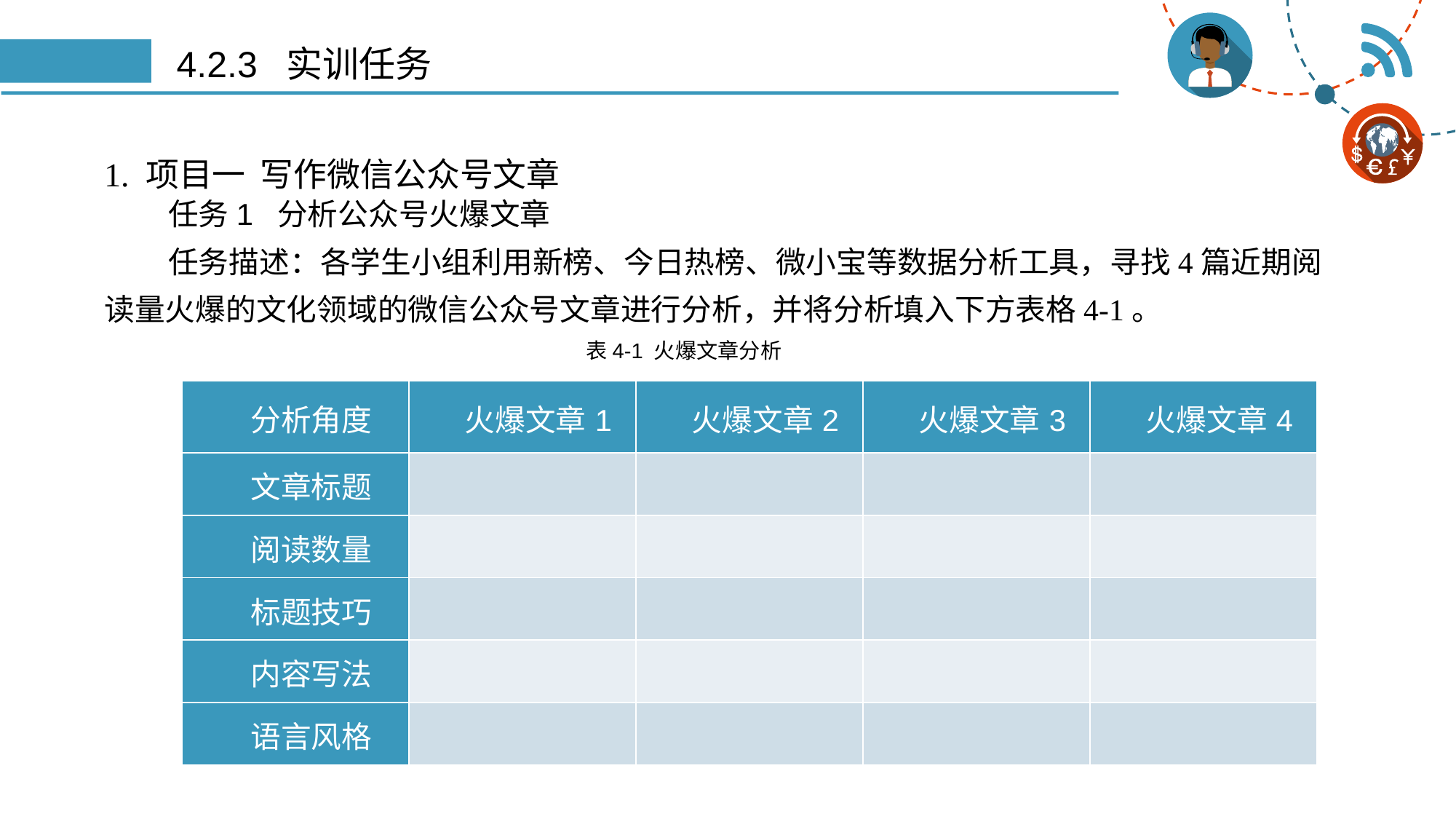

# 4.2.3  实训任务
1. 项目一  写作微信公众号文章
任务1  分析公众号火爆文章
任务描述：各学生小组利用新榜、今日热榜、微小宝等数据分析工具，寻找4篇近期阅读量火爆的文化领域的微信公众号文章进行分析，并将分析填入下方表格4-1。
表4-1 火爆文章分析
| 分析角度 | 火爆文章1 | 火爆文章2 | 火爆文章3 | 火爆文章4 |
| --- | --- | --- | --- | --- |
| 文章标题 |  |  |  |  |
| 阅读数量 |  |  |  |  |
| 标题技巧 |  |  |  |  |
| 内容写法 |  |  |  |  |
| 语言风格 |  |  |  |  |